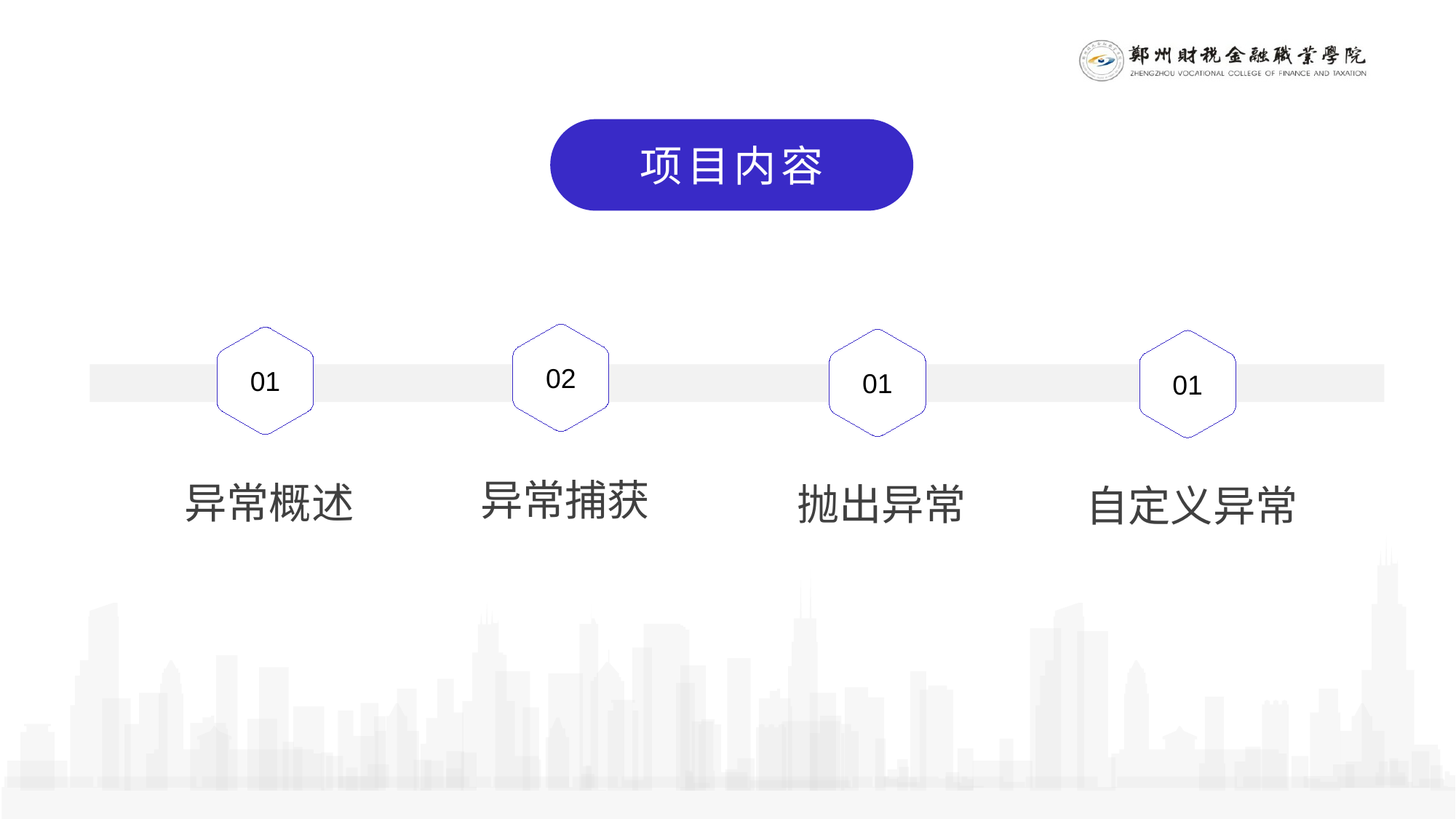

项目内容

02
01
01
01

异常捕获
异常概述
抛出异常
自定义异常